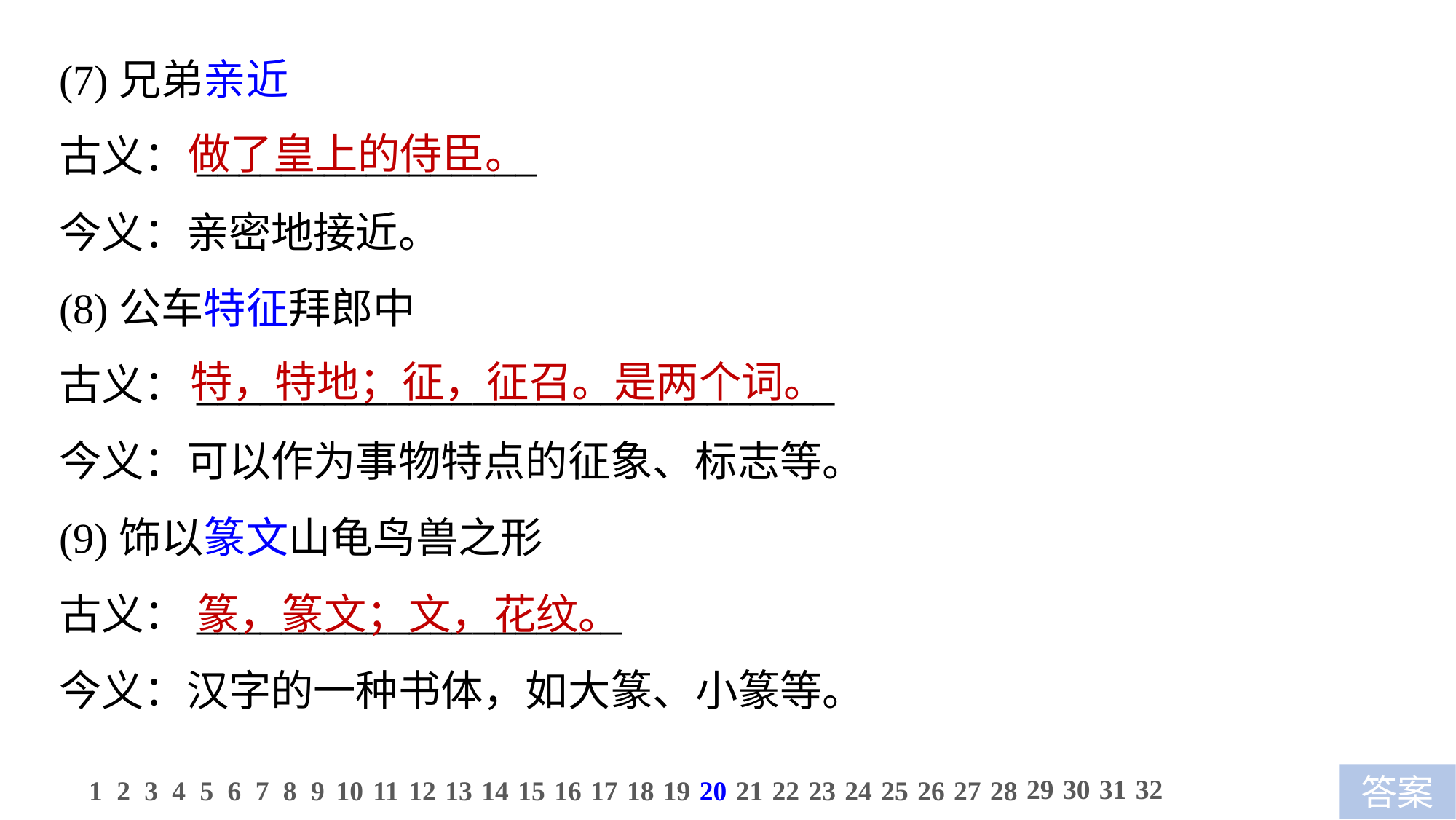

(7)兄弟亲近
古义：________________
今义：亲密地接近。
(8)公车特征拜郎中
古义：______________________________
今义：可以作为事物特点的征象、标志等。
(9)饰以篆文山龟鸟兽之形
古义：____________________
今义：汉字的一种书体，如大篆、小篆等。
做了皇上的侍臣。
特，特地；征，征召。是两个词。
篆，篆文；文，花纹。
29
30
31
32
1
2
3
4
5
6
7
8
9
10
11
12
13
14
15
16
17
18
19
20
21
22
23
24
25
26
27
28
答案